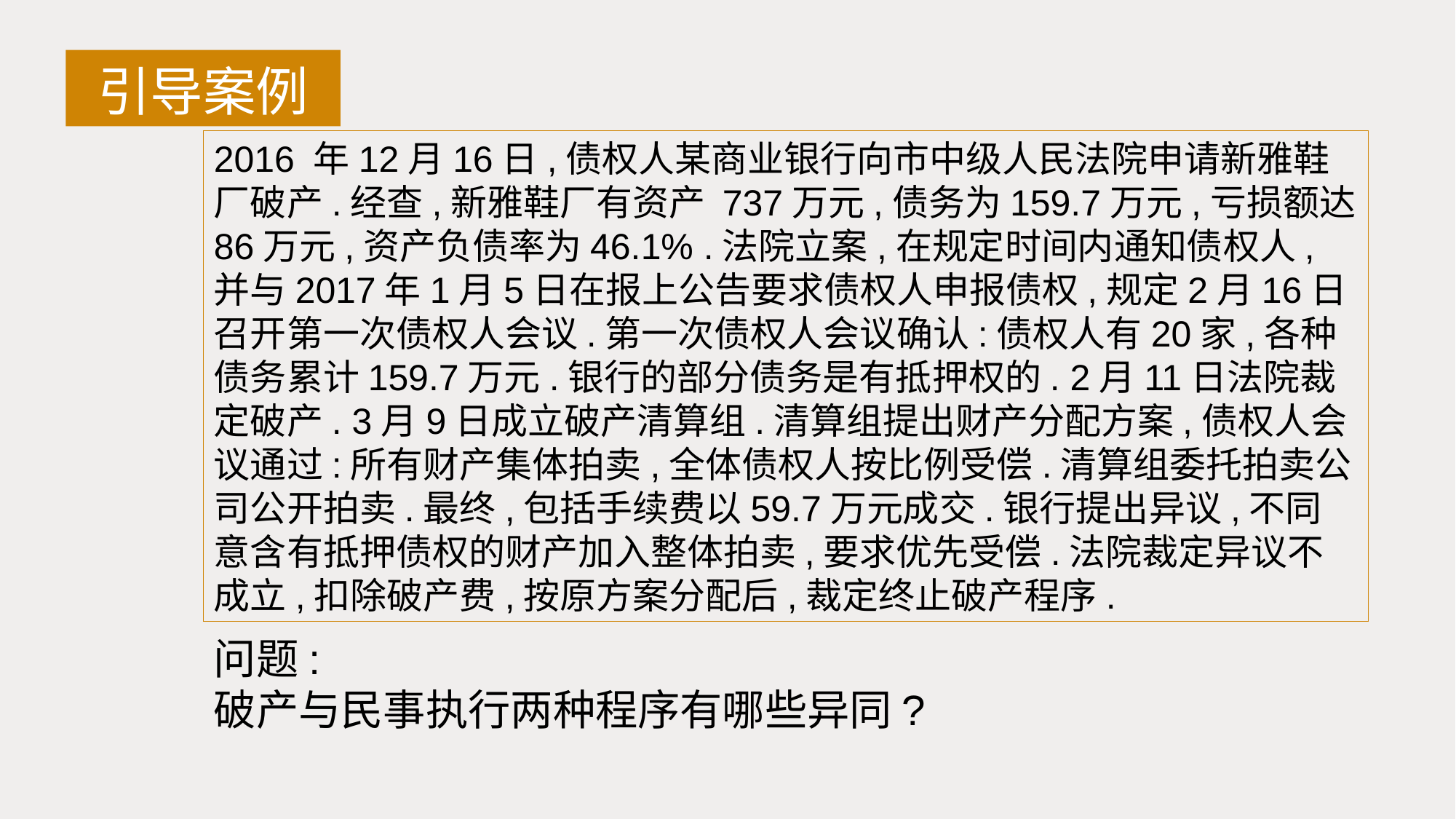

引导案例
2016 年12月16日,债权人某商业银行向市中级人民法院申请新雅鞋厂破产.经查,新雅鞋厂有资产 737万元,债务为159.7万元,亏损额达86万元,资产负债率为46.1% .法院立案,在规定时间内通知债权人,并与2017年1月5日在报上公告要求债权人申报债权,规定2月16日召开第一次债权人会议.第一次债权人会议确认:债权人有20家,各种债务累计159.7万元.银行的部分债务是有抵押权的. 2月11日法院裁定破产. 3月9日成立破产清算组.清算组提出财产分配方案,债权人会议通过:所有财产集体拍卖,全体债权人按比例受偿.清算组委托拍卖公司公开拍卖.最终,包括手续费以59.7万元成交.银行提出异议,不同意含有抵押债权的财产加入整体拍卖,要求优先受偿.法院裁定异议不成立,扣除破产费,按原方案分配后,裁定终止破产程序.
问题:
破产与民事执行两种程序有哪些异同?